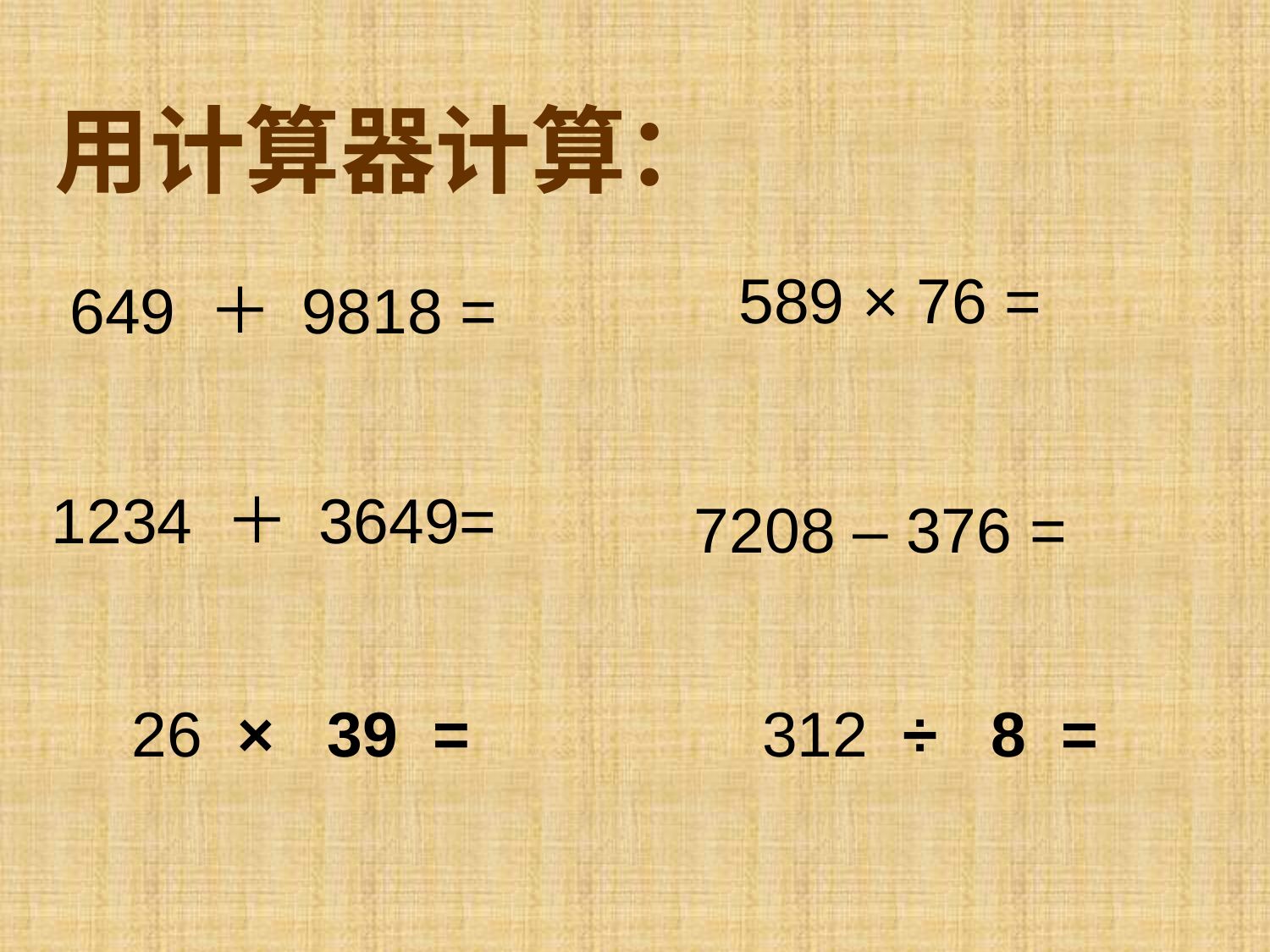

用计算器计算：
589 × 76 =
649 ＋ 9818 =

1234 ＋ 3649=
7208 – 376 =
26  ×   39  =
312  ÷   8  =